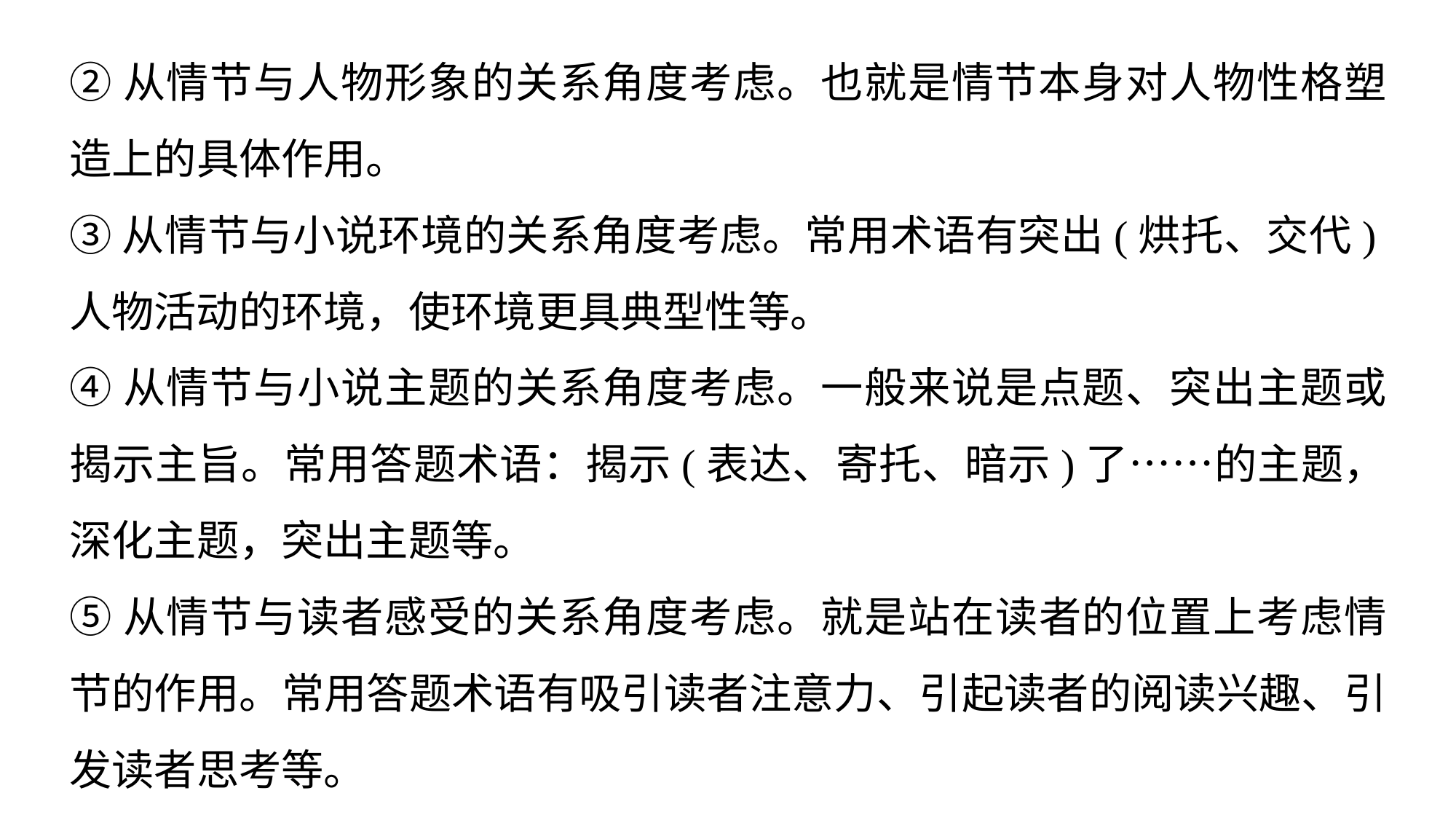

②从情节与人物形象的关系角度考虑。也就是情节本身对人物性格塑造上的具体作用。
③从情节与小说环境的关系角度考虑。常用术语有突出(烘托、交代)人物活动的环境，使环境更具典型性等。
④从情节与小说主题的关系角度考虑。一般来说是点题、突出主题或揭示主旨。常用答题术语：揭示(表达、寄托、暗示)了……的主题，深化主题，突出主题等。
⑤从情节与读者感受的关系角度考虑。就是站在读者的位置上考虑情节的作用。常用答题术语有吸引读者注意力、引起读者的阅读兴趣、引发读者思考等。